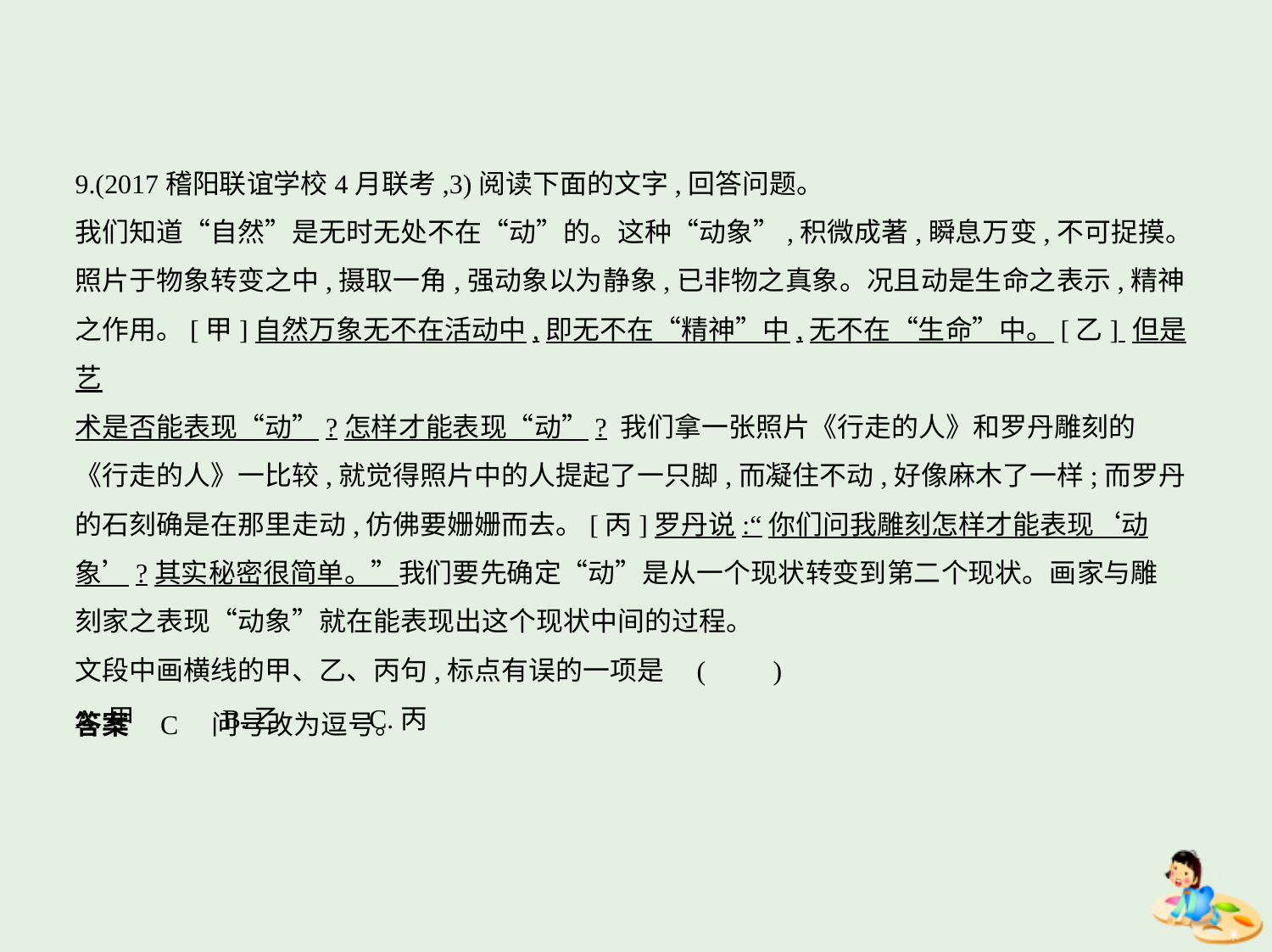

9.(2017稽阳联谊学校4月联考,3)阅读下面的文字,回答问题。
我们知道“自然”是无时无处不在“动”的。这种“动象”,积微成著,瞬息万变,不可捉摸。
照片于物象转变之中,摄取一角,强动象以为静象,已非物之真象。况且动是生命之表示,精神
之作用。[甲]自然万象无不在活动中,即无不在“精神”中,无不在“生命”中。[乙] 但是艺
术是否能表现“动”?怎样才能表现“动”? 我们拿一张照片《行走的人》和罗丹雕刻的
《行走的人》一比较,就觉得照片中的人提起了一只脚,而凝住不动,好像麻木了一样;而罗丹
的石刻确是在那里走动,仿佛要姗姗而去。[丙]罗丹说:“你们问我雕刻怎样才能表现‘动
象’?其实秘密很简单。”我们要先确定“动”是从一个现状转变到第二个现状。画家与雕
刻家之表现“动象”就在能表现出这个现状中间的过程。
文段中画横线的甲、乙、丙句,标点有误的一项是 (　　)
A.甲　　　B.乙　　　C.丙
答案    C　问号改为逗号。